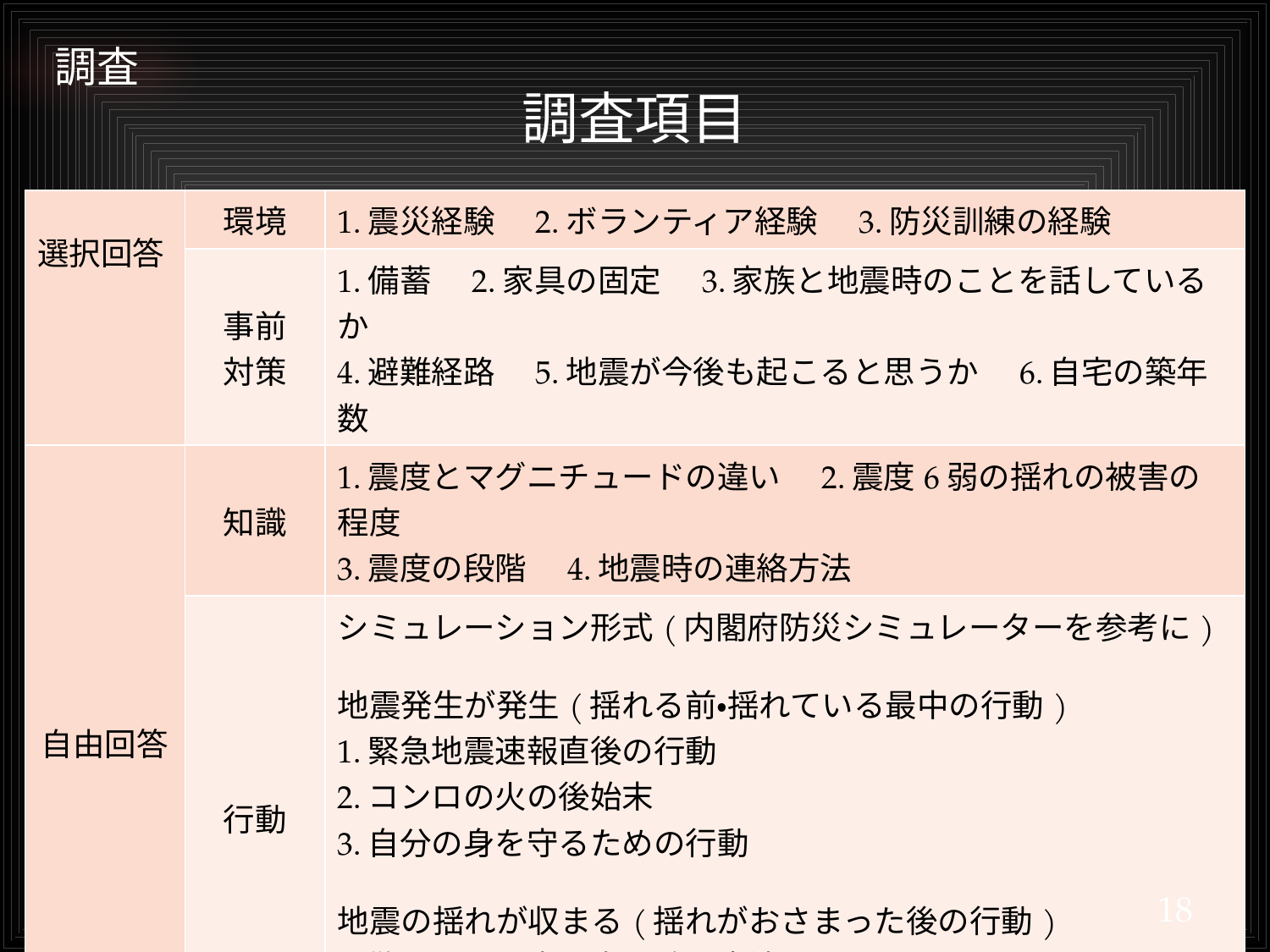

# 調査

調査項目
| 選択回答 | 環境 | 1.震災経験　2.ボランティア経験　3.防災訓練の経験 |
| --- | --- | --- |
|  | 事前 対策 | 1.備蓄　2.家具の固定　3.家族と地震時のことを話しているか 4.避難経路　5.地震が今後も起こると思うか　6.自宅の築年数 |
| 自由回答 | 知識 | 1.震度とマグニチュードの違い　2.震度6弱の揺れの被害の程度 3.震度の段階　4.地震時の連絡方法 |
|  | 行動 | シミュレーション形式(内閣府防災シミュレーターを参考に) 地震発生が発生(揺れる前・揺れている最中の行動) 1.緊急地震速報直後の行動 2.コンロの火の後始末 3.自分の身を守るための行動 地震の揺れが収まる(揺れがおさまった後の行動) 4.散らかった家の中の移動方法 5.家の外へ避難する際の注意点 |
18